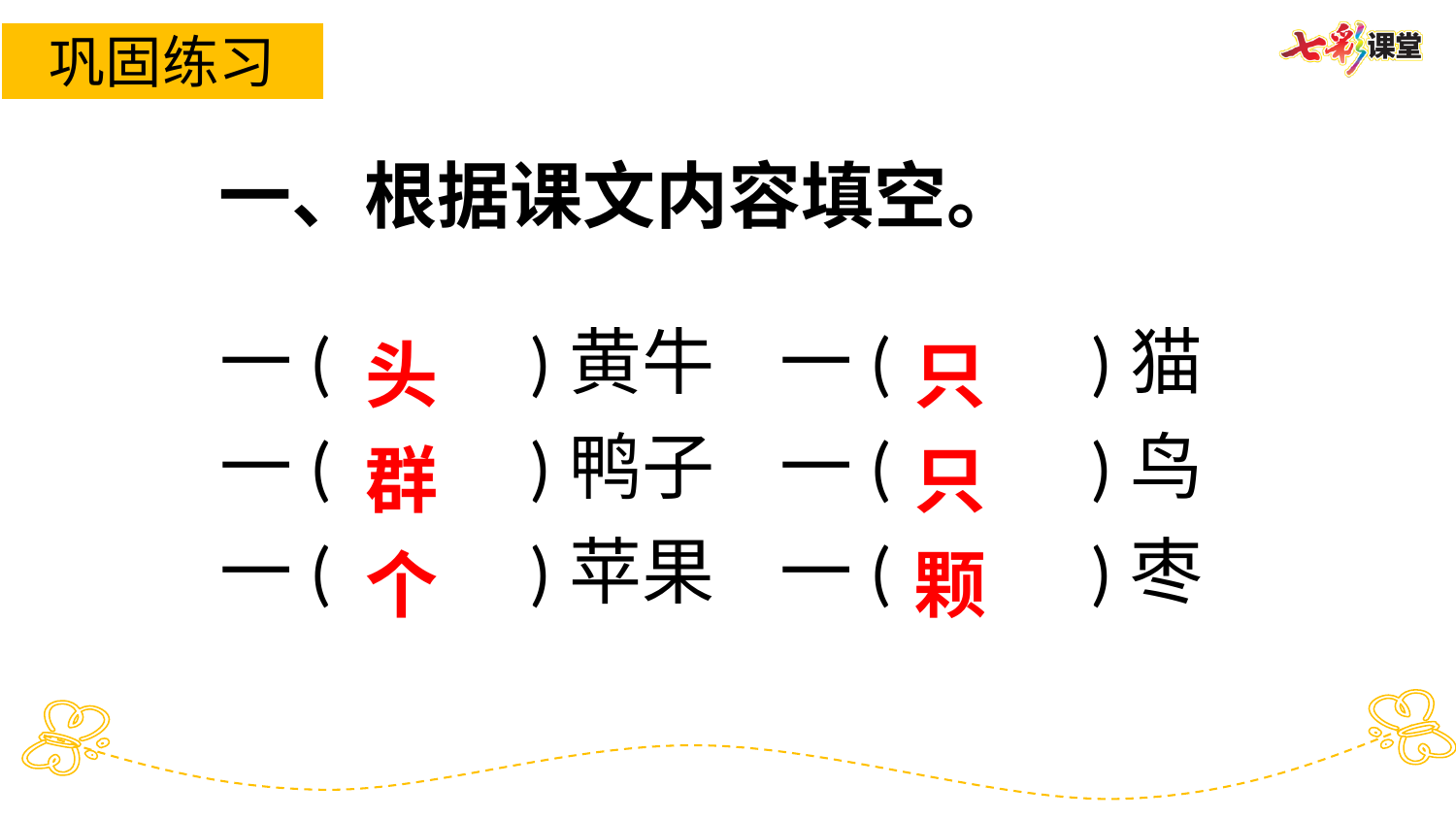

巩固练习
一、根据课文内容填空。
一(            )黄牛    一(            )猫
一(            )鸭子    一(            )鸟
一(            )苹果    一(            )枣

头
群
个
只
只
颗